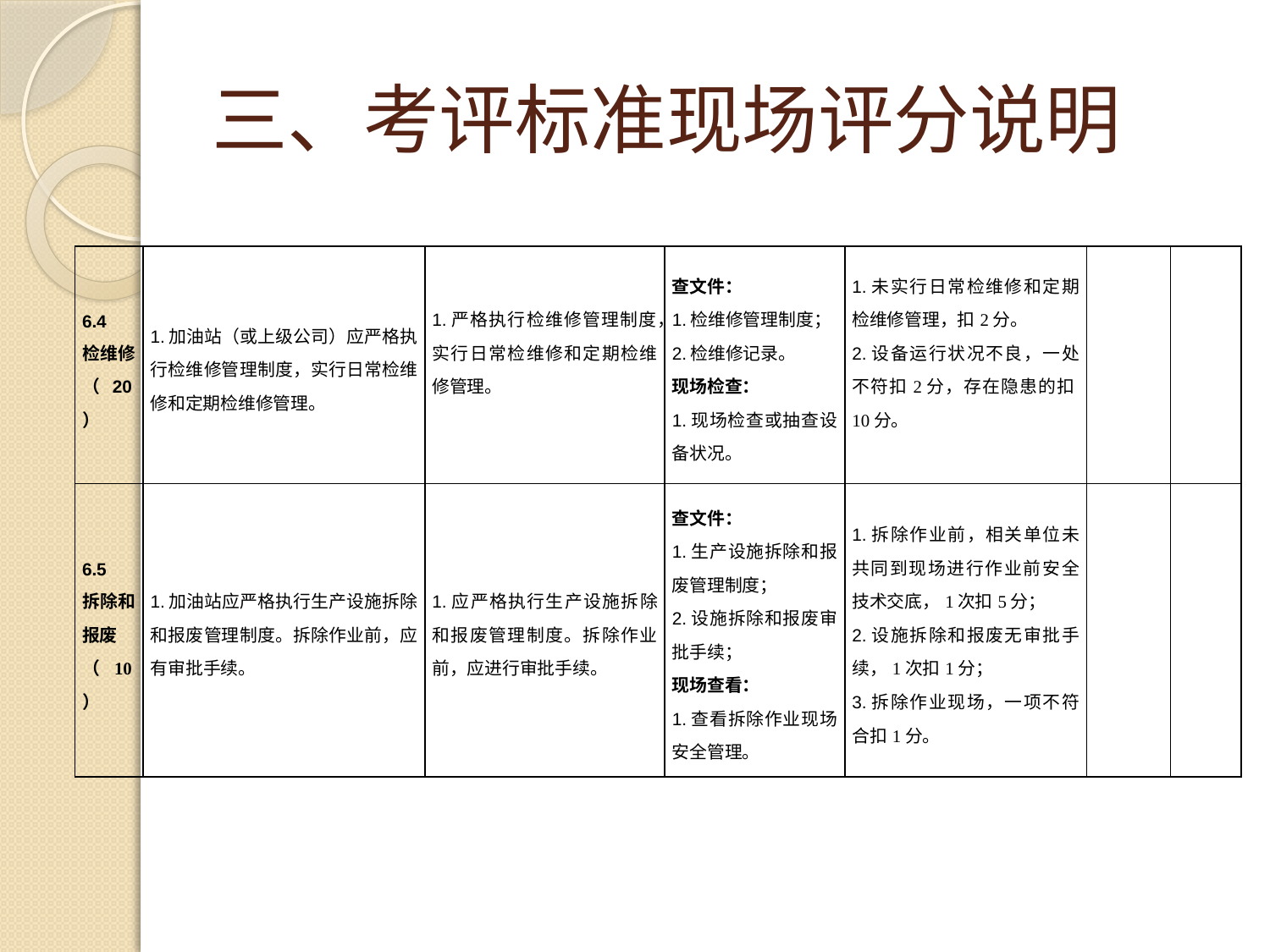

# 三、考评标准现场评分说明
| 6.4 检维修（20） | 1.加油站（或上级公司）应严格执行检维修管理制度，实行日常检维修和定期检维修管理。 | 1.严格执行检维修管理制度，实行日常检维修和定期检维修管理。 | 查文件： 1.检维修管理制度； 2.检维修记录。 现场检查： 1.现场检查或抽查设备状况。 | 1.未实行日常检维修和定期检维修管理，扣2分。 2.设备运行状况不良，一处不符扣2分，存在隐患的扣10分。 |  |  |
| --- | --- | --- | --- | --- | --- | --- |
| 6.5 拆除和报废 （10） | 1.加油站应严格执行生产设施拆除和报废管理制度。拆除作业前，应有审批手续。 | 1.应严格执行生产设施拆除和报废管理制度。拆除作业前，应进行审批手续。 | 查文件： 1.生产设施拆除和报废管理制度； 2.设施拆除和报废审批手续； 现场查看： 1.查看拆除作业现场安全管理。 | 1.拆除作业前，相关单位未共同到现场进行作业前安全技术交底，1次扣5分； 2.设施拆除和报废无审批手续，1次扣1分； 3.拆除作业现场，一项不符合扣1分。 |  |  |